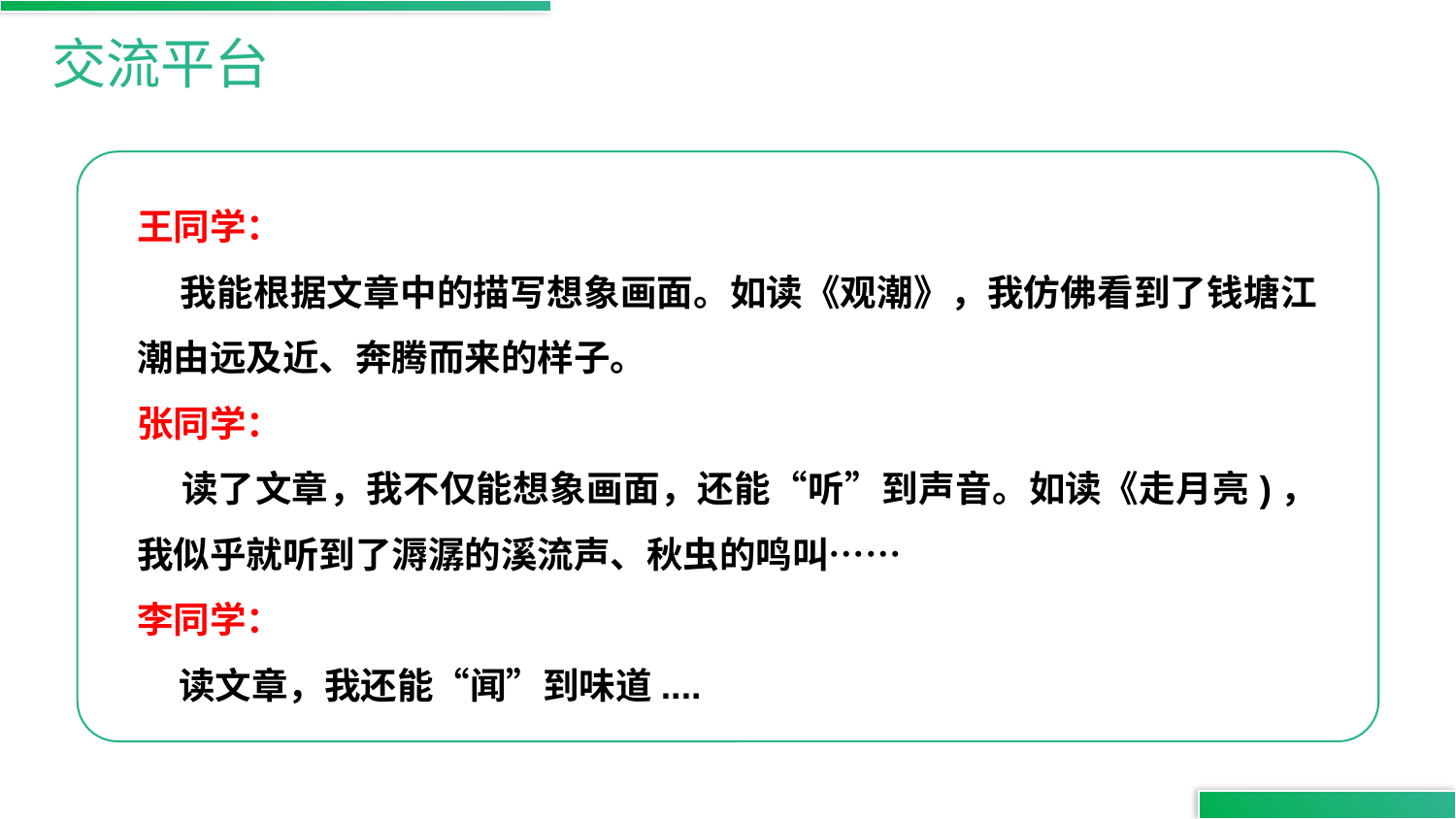

交流平台
王同学：
    我能根据文章中的描写想象画面。如读《观潮》，我仿佛看到了钱塘江潮由远及近、奔腾而来的样子。
张同学：
    读了文章，我不仅能想象画面，还能“听”到声音。如读《走月亮)，我似乎就听到了溽潺的溪流声、秋虫的鸣叫……
李同学：
    读文章，我还能“闻”到味道....